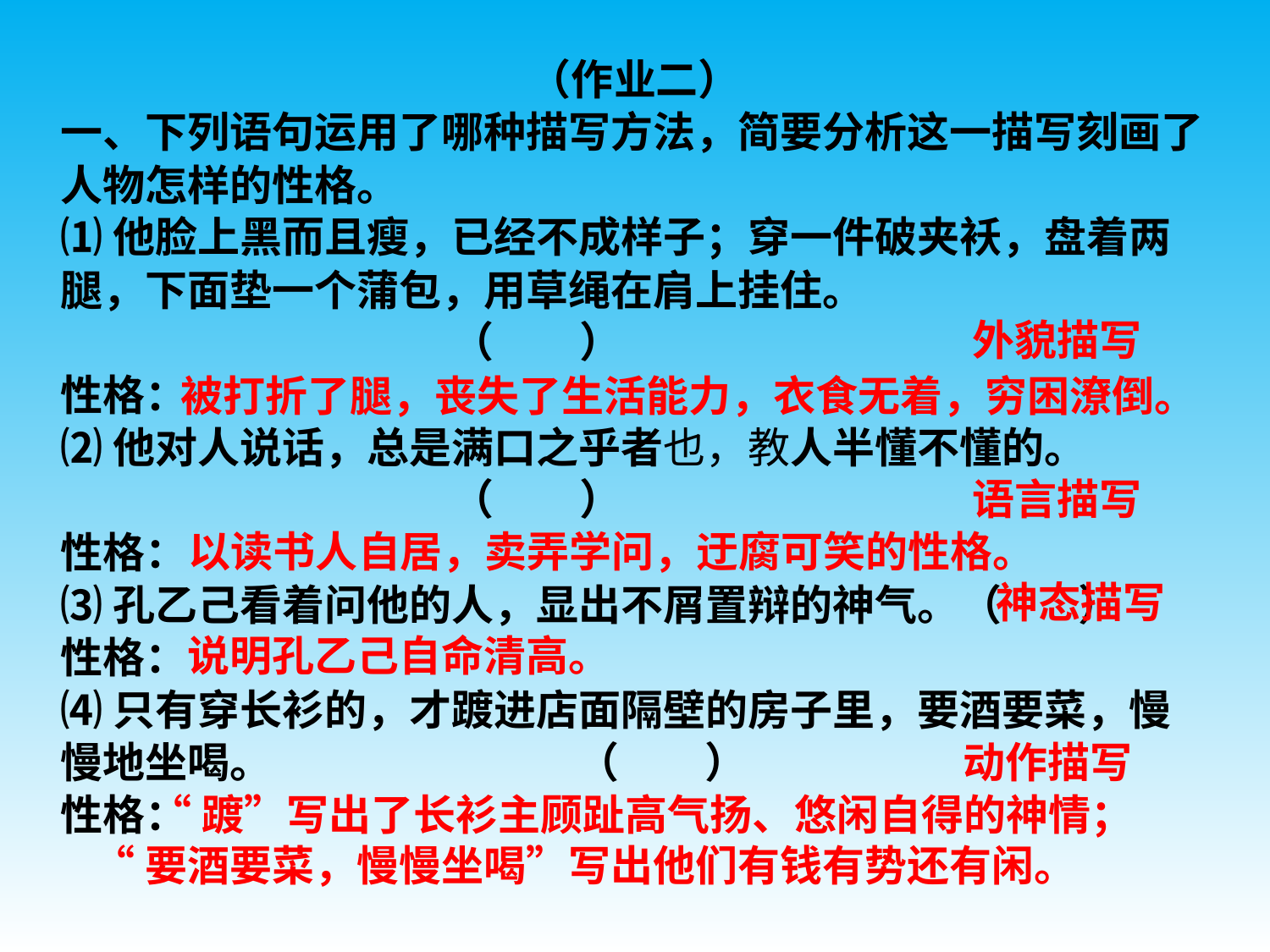

（作业二）
一、下列语句运用了哪种描写方法，简要分析这一描写刻画了人物怎样的性格。
⑴他脸上黑而且瘦，已经不成样子；穿一件破夹袄，盘着两腿，下面垫一个蒲包，用草绳在肩上挂住。
                                        （         ）
性格：
⑵他对人说话，总是满口之乎者也，教人半懂不懂的。
                                        （         ）
性格：
⑶孔乙己看着问他的人，显出不屑置辩的神气。（        ）
性格：
⑷只有穿长衫的，才踱进店面隔壁的房子里，要酒要菜，慢慢地坐喝。                                （         ）
性格：
外貌描写
被打折了腿，丧失了生活能力，衣食无着，穷困潦倒。
语言描写
以读书人自居，卖弄学问，迂腐可笑的性格。
神态描写
说明孔乙己自命清高。
动作描写
      “踱”写出了长衫主顾趾高气扬、悠闲自得的神情；
“要酒要菜，慢慢坐喝”写出他们有钱有势还有闲。